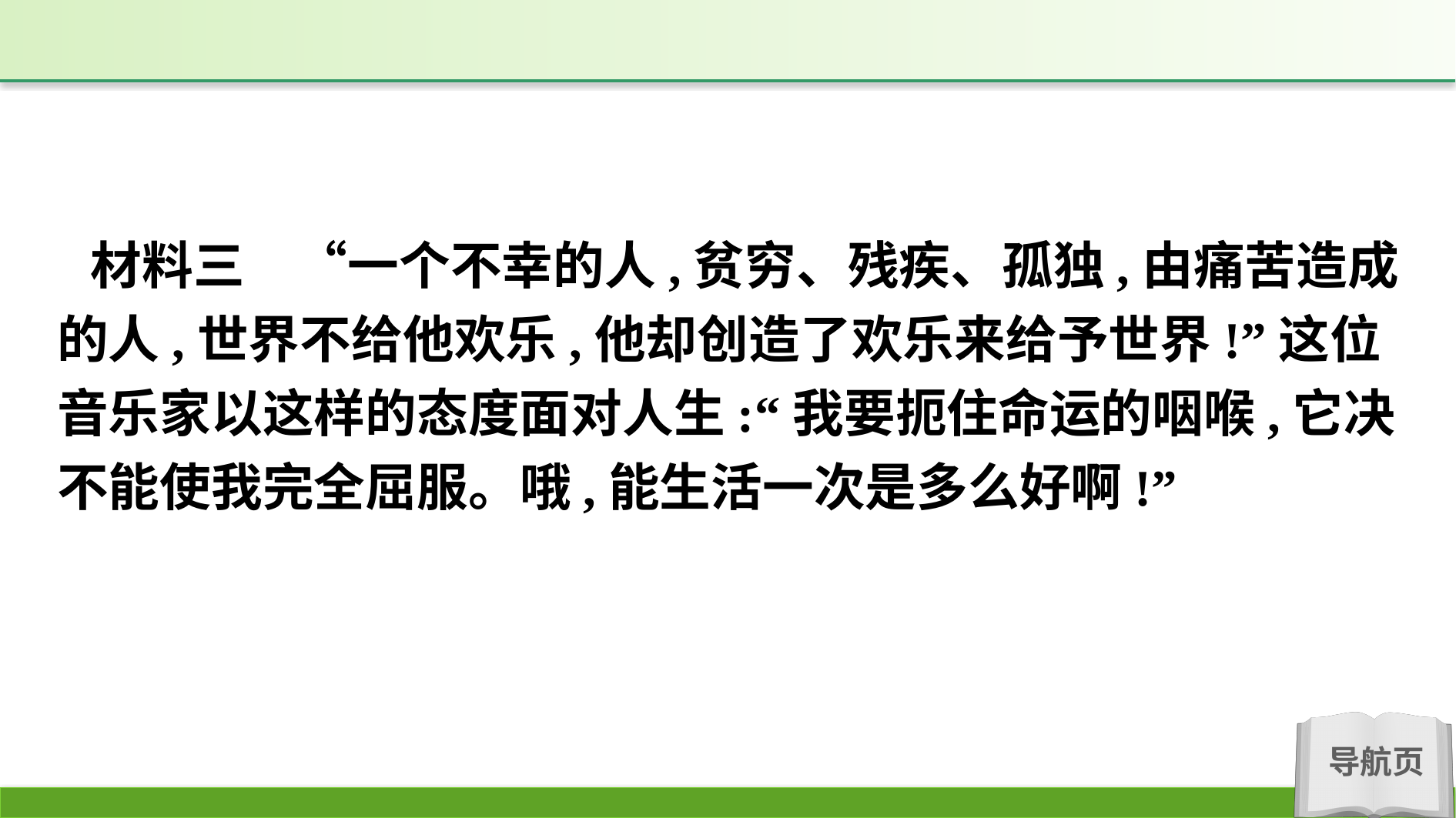

材料三　“一个不幸的人,贫穷、残疾、孤独,由痛苦造成的人,世界不给他欢乐,他却创造了欢乐来给予世界!”这位音乐家以这样的态度面对人生:“我要扼住命运的咽喉,它决不能使我完全屈服。哦,能生活一次是多么好啊!”